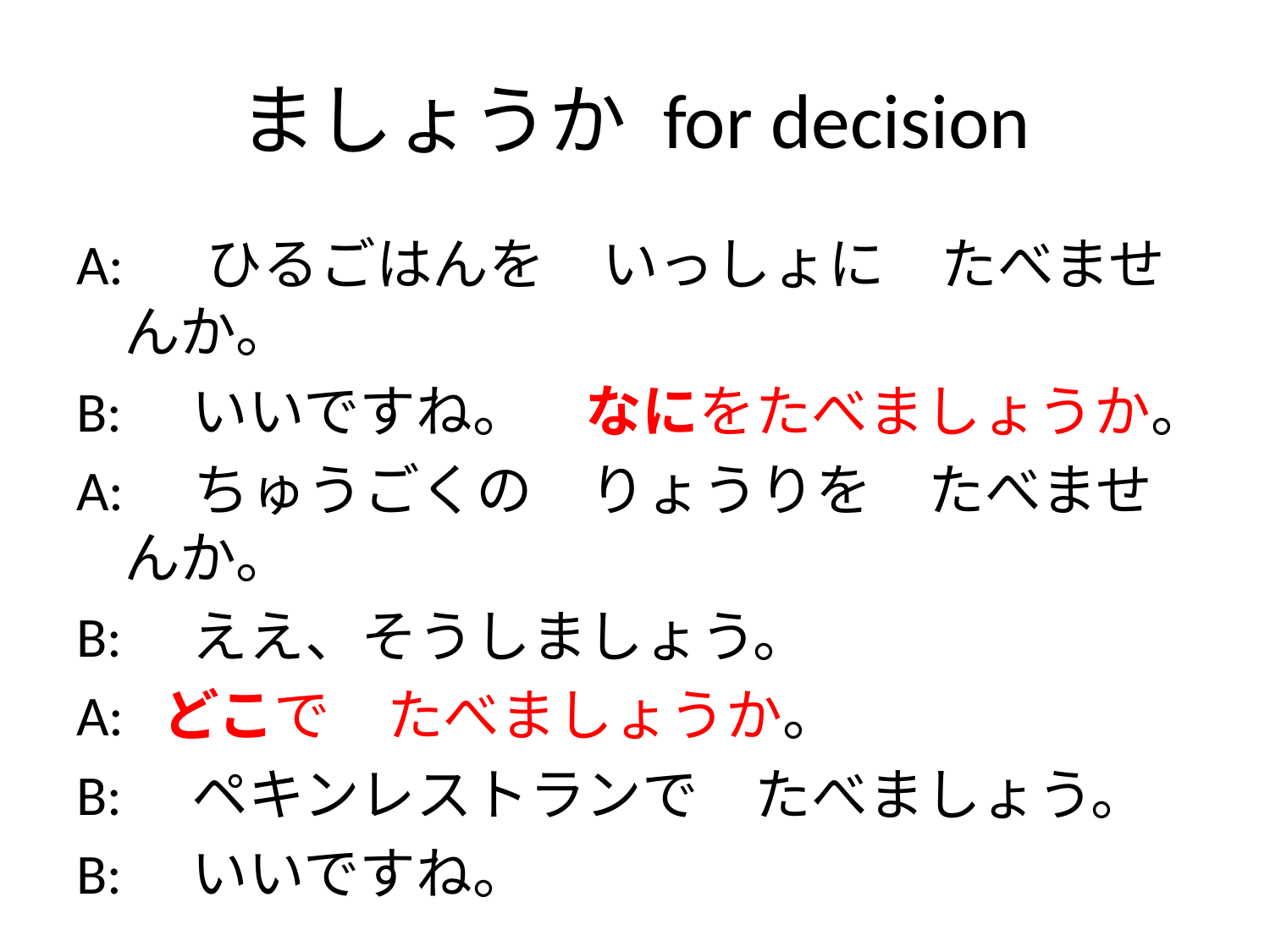

# ましょうか for decision
A: 　ひるごはんを　いっしょに　たべませんか。
B:　いいですね。　なにをたべましょうか。
A:　ちゅうごくの　りょうりを　たべませんか。
B:　ええ、そうしましょう。
A:  どこで　たべましょうか。
B:　ペキンレストランで　たべましょう。
B:　いいですね。